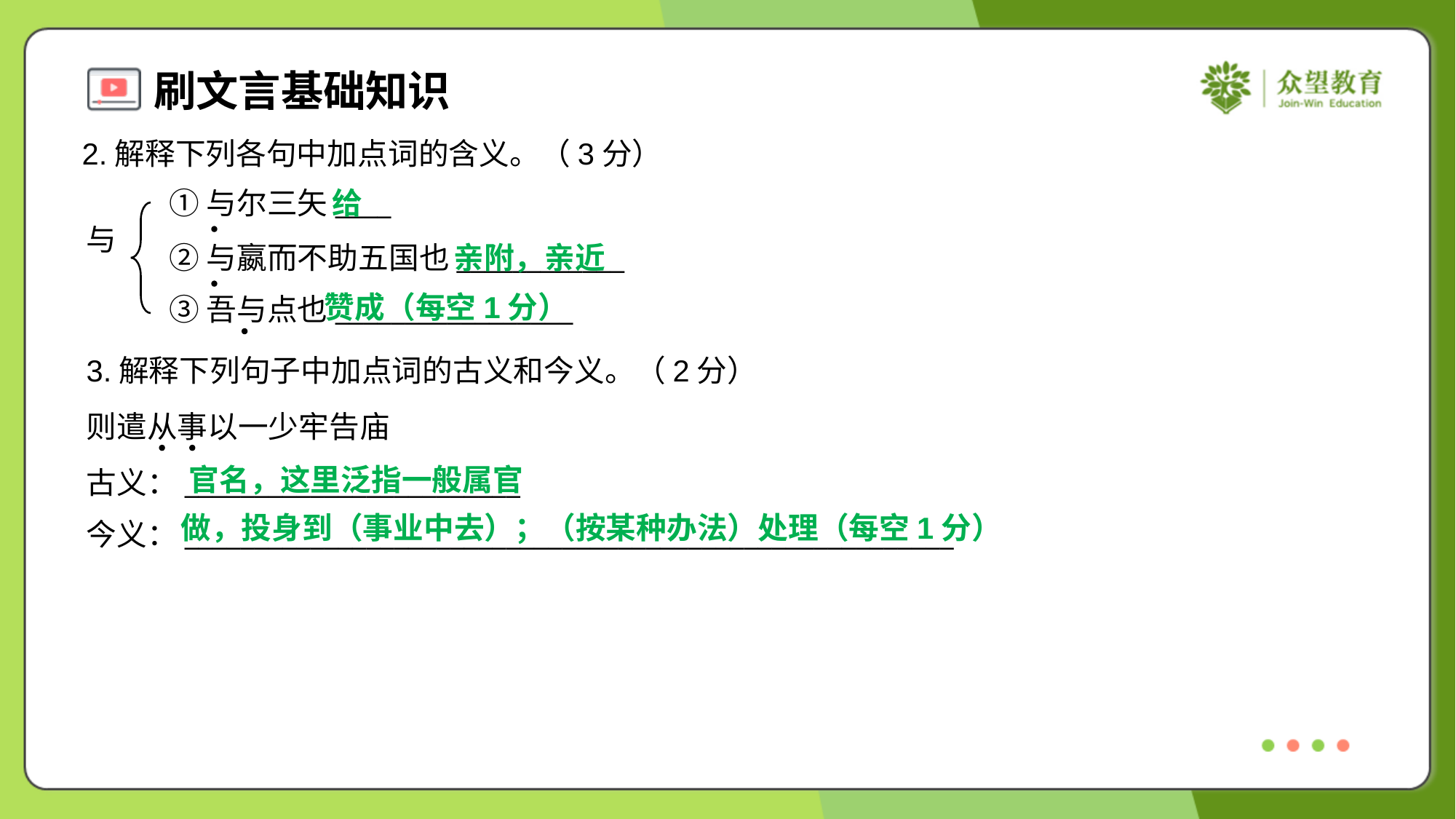

2.解释下列各句中加点词的含义。（3分）
①与尔三矢____
②与嬴而不助五国也____________
③吾与点也_________________
给
与

亲附，亲近

赞成（每空1分）

3.解释下列句子中加点词的古义和今义。（2分）
则遣从事以一少牢告庙
古义：________________________
今义：_______________________________________________________
官名，这里泛指一般属官

做，投身到（事业中去）；（按某种办法）处理（每空1分）